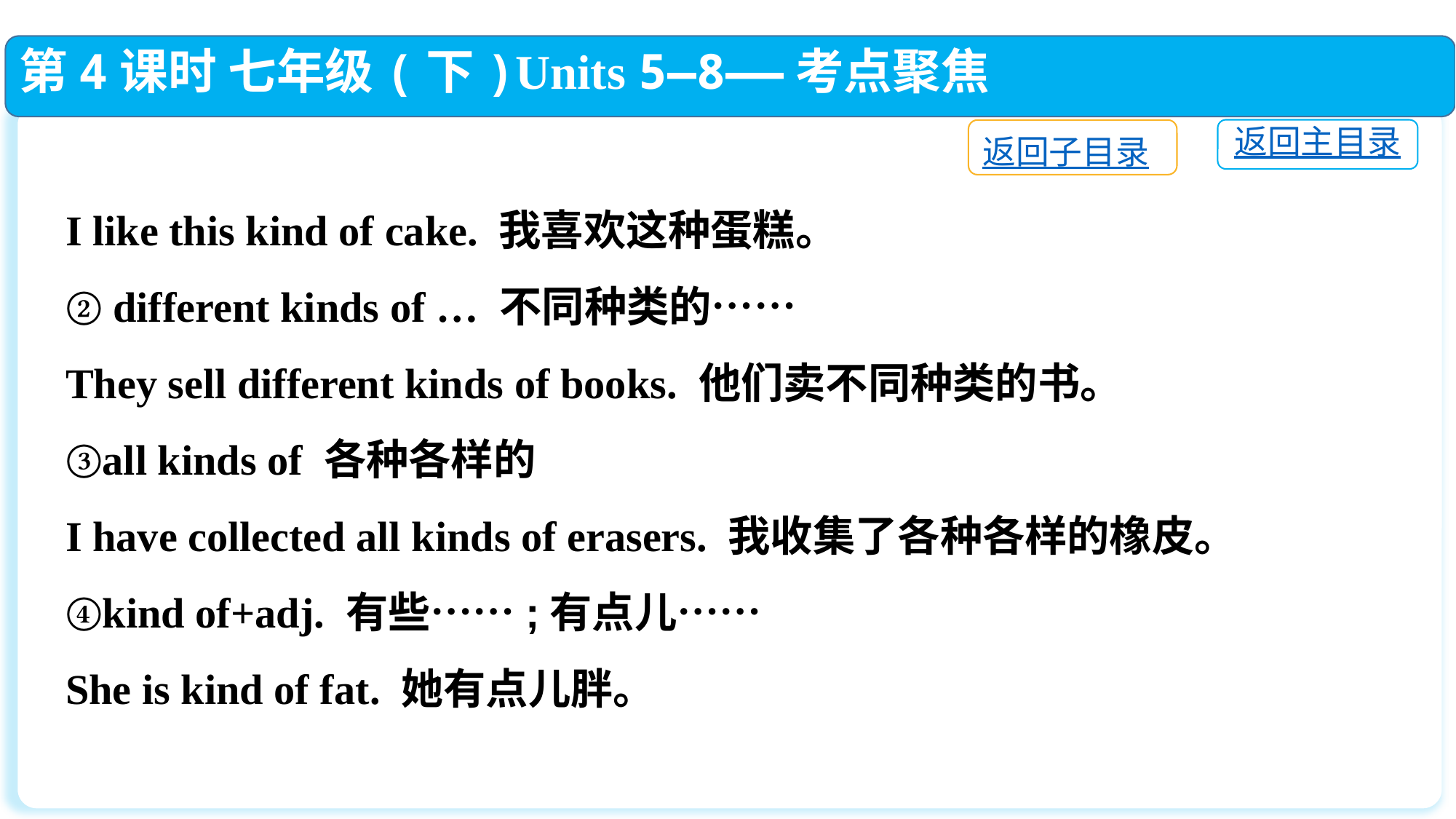

第4课时 七年级(下)Units 5—8——考点聚焦

返回主目录

返回子目录
I like this kind of cake. 我喜欢这种蛋糕。
② different kinds of … 不同种类的……
They sell different kinds of books. 他们卖不同种类的书。
③all kinds of 各种各样的
I have collected all kinds of erasers. 我收集了各种各样的橡皮。
④kind of+adj. 有些……;有点儿……
She is kind of fat. 她有点儿胖。